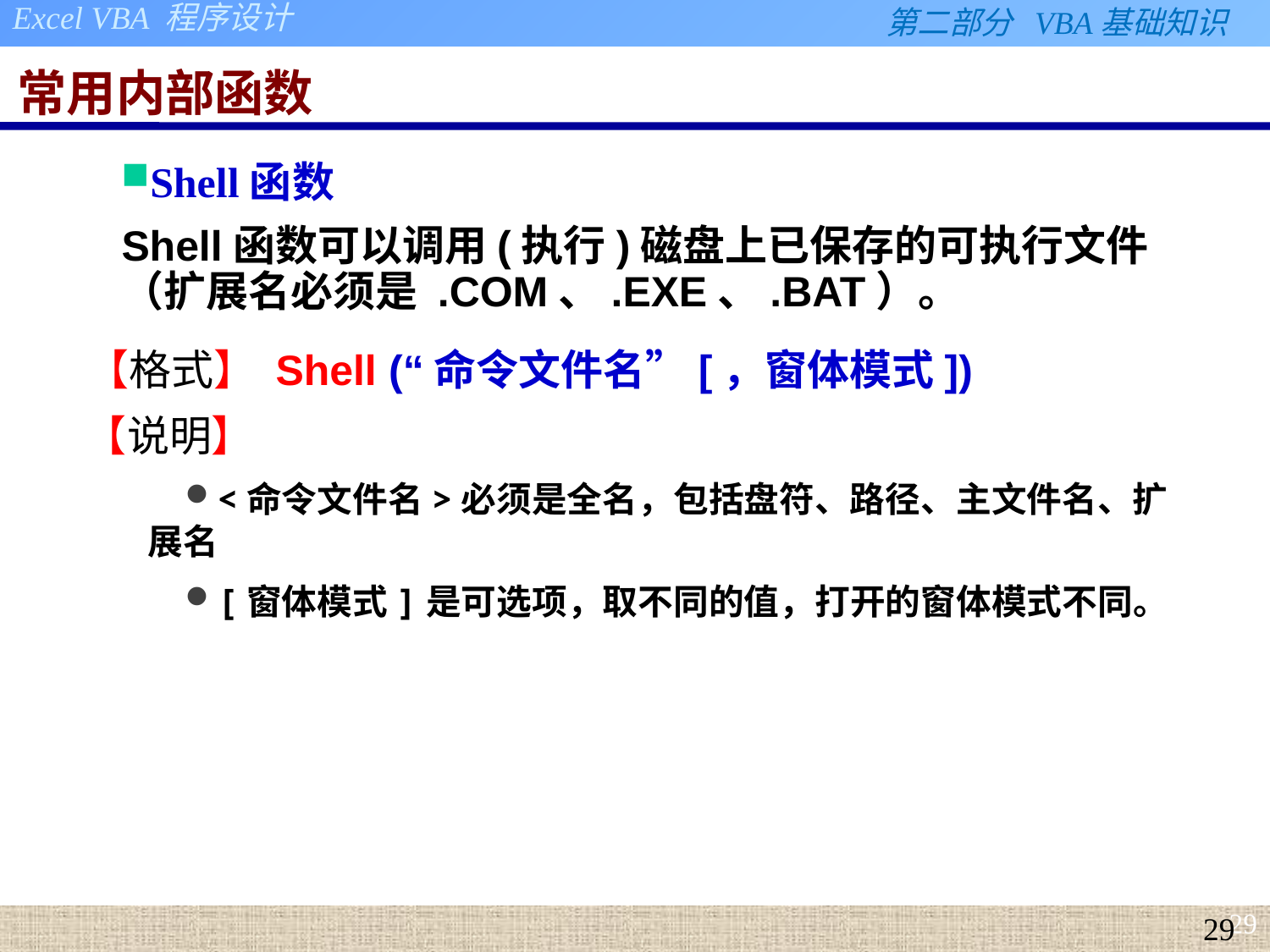

# 常用内部函数
Shell函数
Shell函数可以调用(执行)磁盘上已保存的可执行文件（扩展名必须是 .COM、.EXE、.BAT）。
【格式】 Shell (“命令文件名”[，窗体模式])
【说明】
<命令文件名>必须是全名，包括盘符、路径、主文件名、扩展名
[窗体模式]是可选项，取不同的值，打开的窗体模式不同。
29